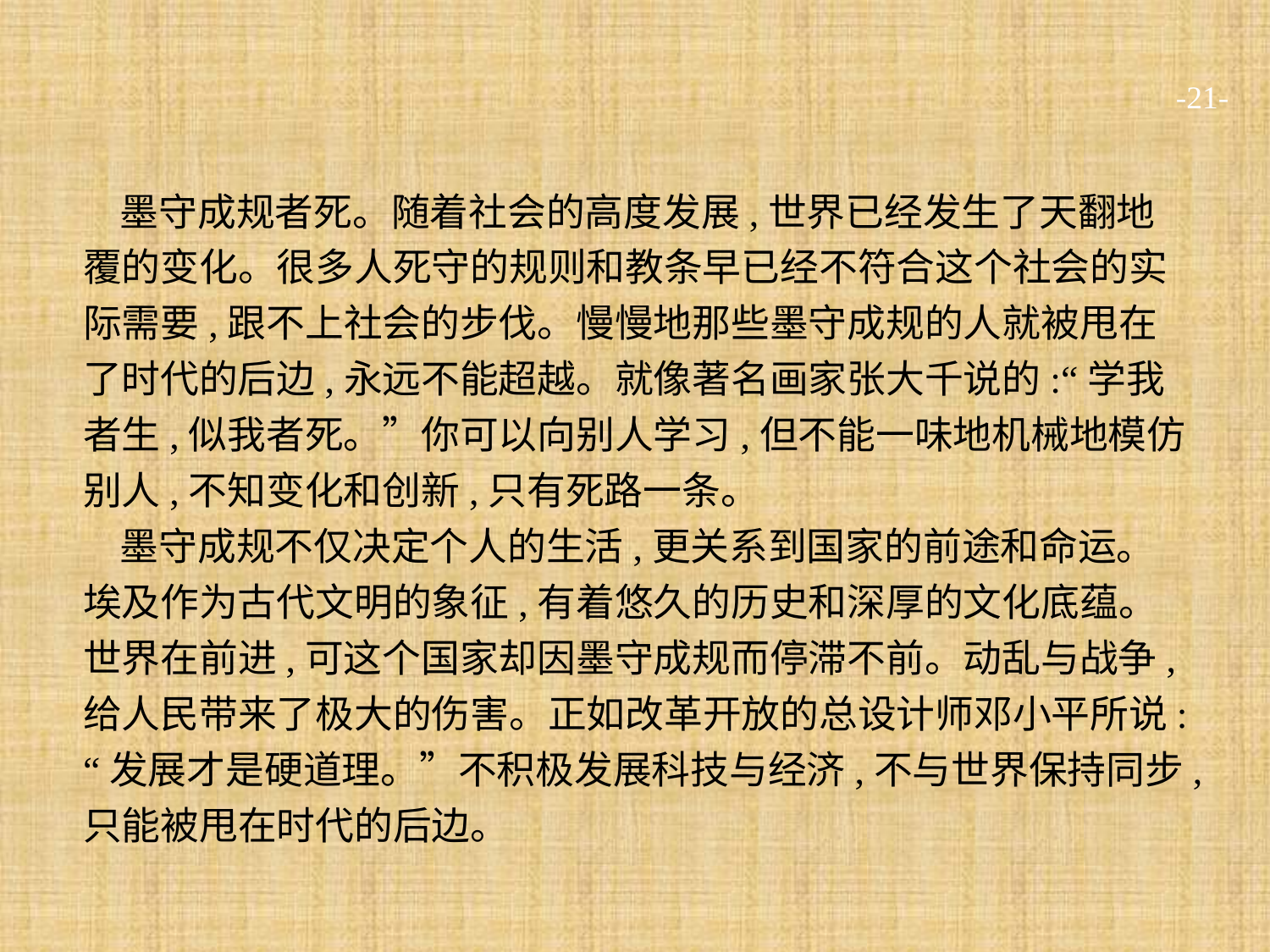

-21-
墨守成规者死。随着社会的高度发展,世界已经发生了天翻地覆的变化。很多人死守的规则和教条早已经不符合这个社会的实际需要,跟不上社会的步伐。慢慢地那些墨守成规的人就被甩在了时代的后边,永远不能超越。就像著名画家张大千说的:“学我者生,似我者死。”你可以向别人学习,但不能一味地机械地模仿别人,不知变化和创新,只有死路一条。
墨守成规不仅决定个人的生活,更关系到国家的前途和命运。埃及作为古代文明的象征,有着悠久的历史和深厚的文化底蕴。世界在前进,可这个国家却因墨守成规而停滞不前。动乱与战争,给人民带来了极大的伤害。正如改革开放的总设计师邓小平所说:“发展才是硬道理。”不积极发展科技与经济,不与世界保持同步,只能被甩在时代的后边。